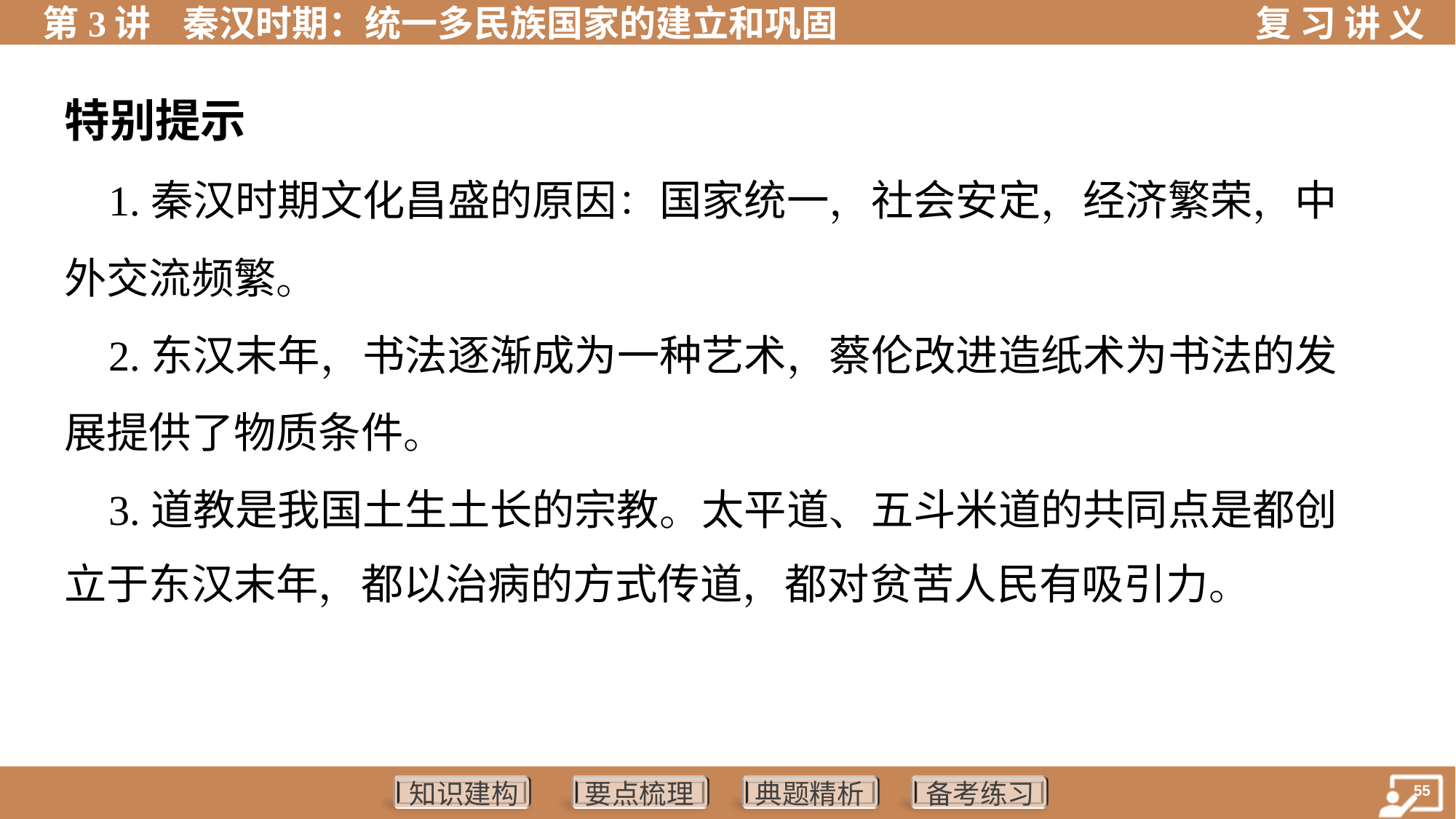

特别提示
    1.秦汉时期文化昌盛的原因：国家统一，社会安定，经济繁荣，中
外交流频繁。
    2.东汉末年，书法逐渐成为一种艺术，蔡伦改进造纸术为书法的发
展提供了物质条件。
    3.道教是我国土生土长的宗教。太平道、五斗米道的共同点是都创
立于东汉末年，都以治病的方式传道，都对贫苦人民有吸引力。